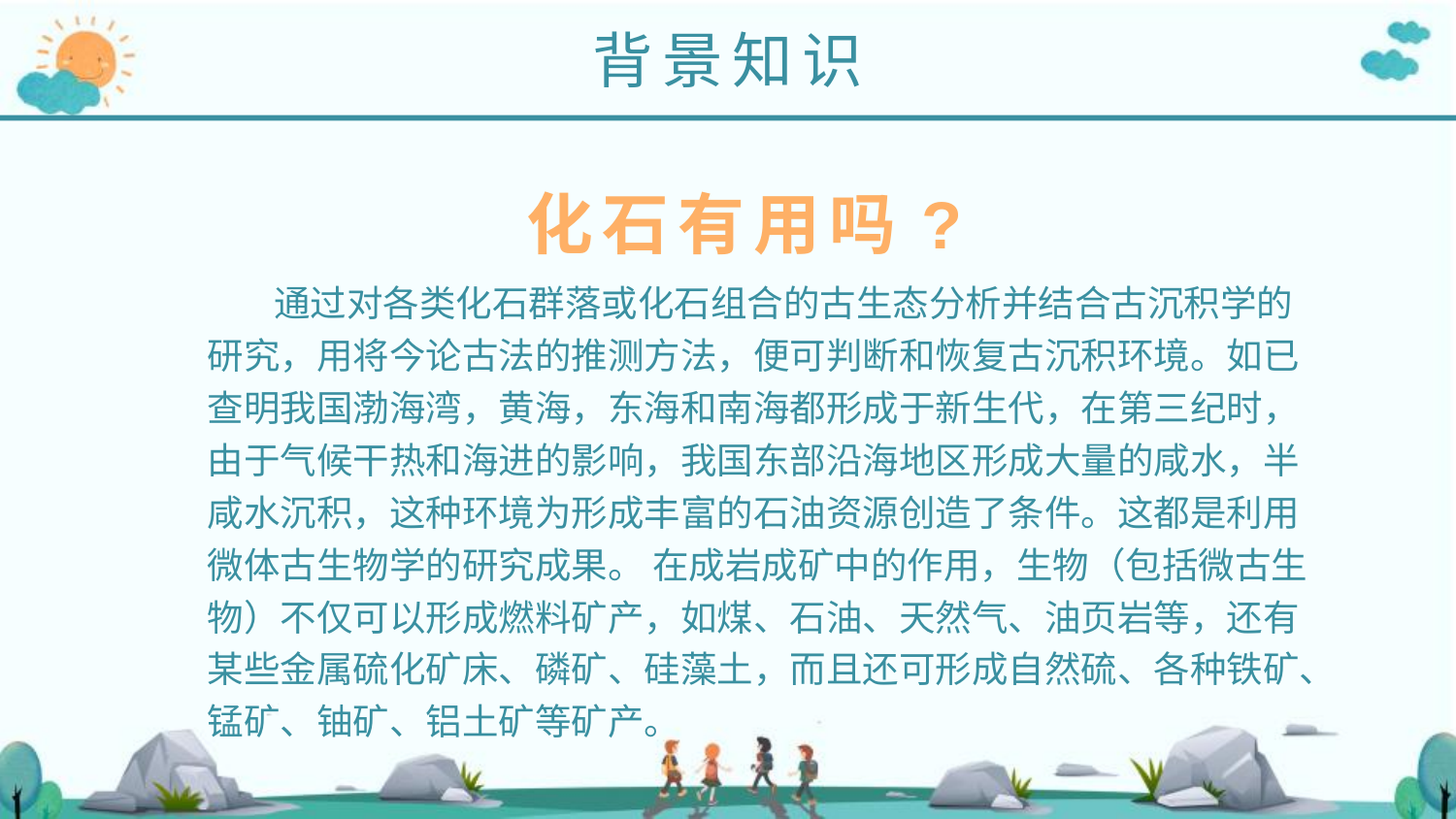

背景知识

化石有用吗?
       通过对各类化石群落或化石组合的古生态分析并结合古沉积学的研究，用将今论古法的推测方法，便可判断和恢复古沉积环境。如已查明我国渤海湾，黄海，东海和南海都形成于新生代，在第三纪时，由于气候干热和海进的影响，我国东部沿海地区形成大量的咸水，半咸水沉积，这种环境为形成丰富的石油资源创造了条件。这都是利用微体古生物学的研究成果。 在成岩成矿中的作用，生物（包括微古生物）不仅可以形成燃料矿产，如煤、石油、天然气、油页岩等，还有某些金属硫化矿床、磷矿、硅藻土，而且还可形成自然硫、各种铁矿、锰矿、铀矿、铝土矿等矿产。